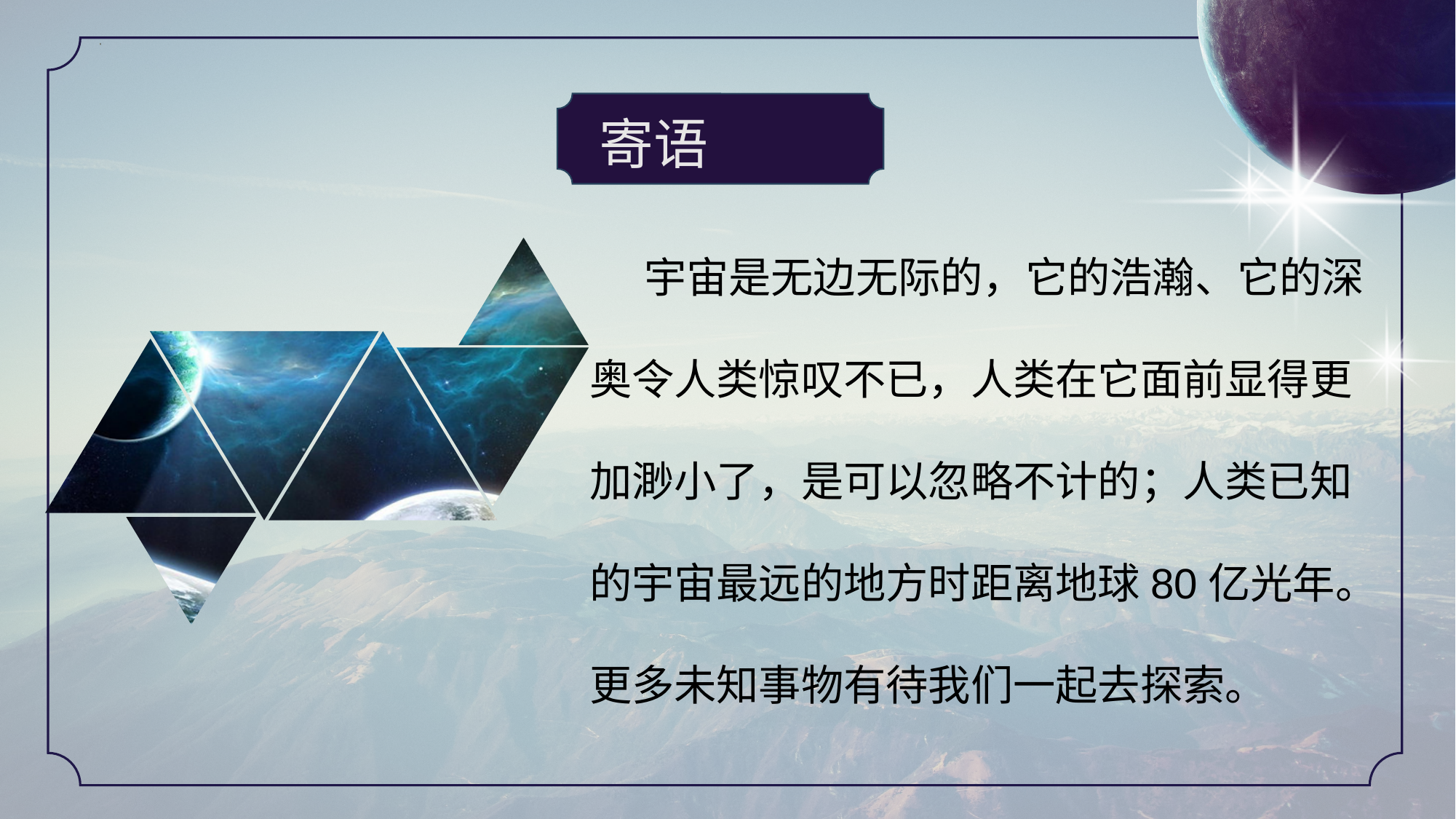

寄语
　　宇宙是无边无际的，它的浩瀚、它的深奥令人类惊叹不已，人类在它面前显得更加渺小了，是可以忽略不计的；人类已知的宇宙最远的地方时距离地球80亿光年。更多未知事物有待我们一起去探索。